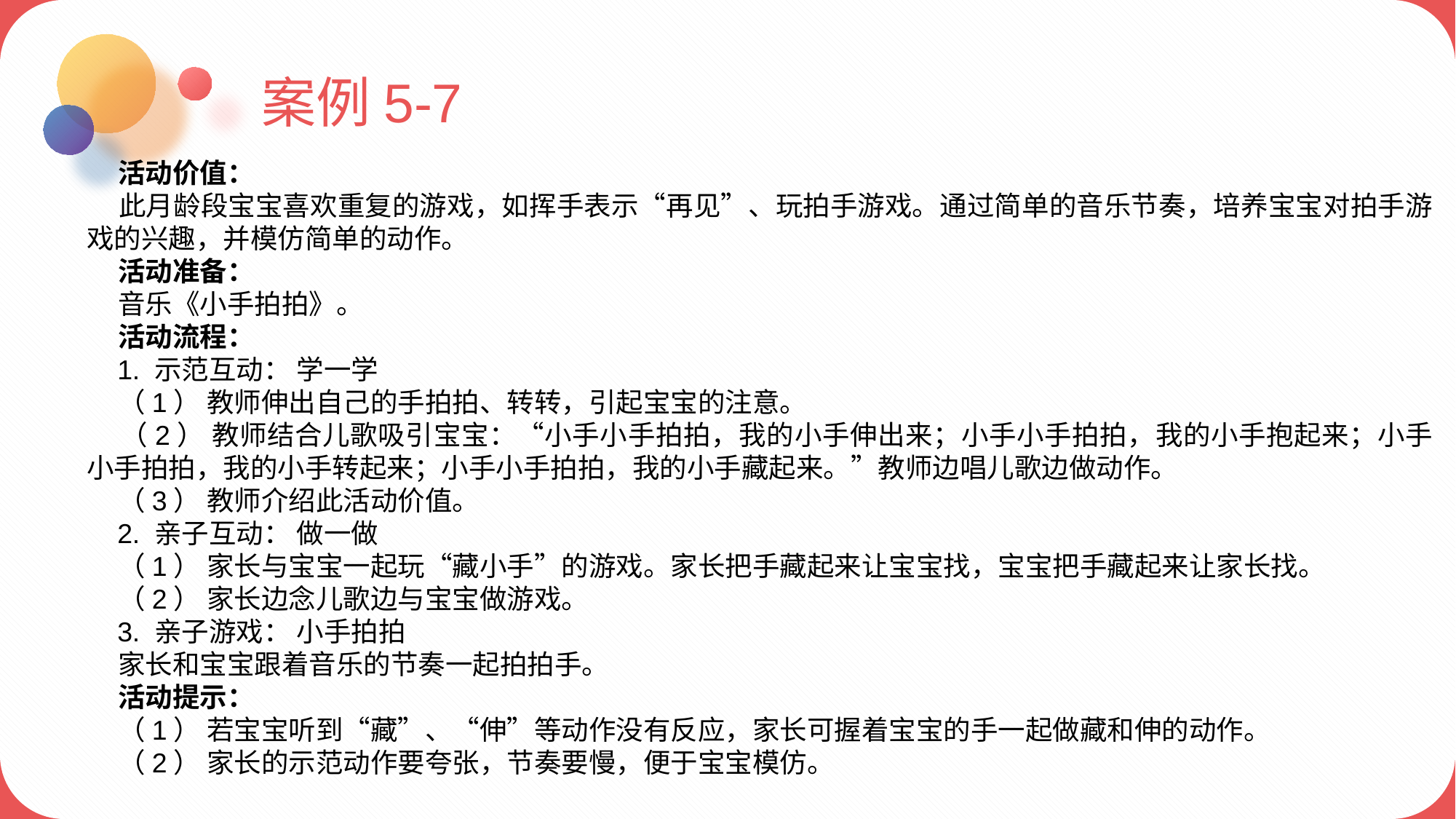

案例5-7
    活动价值：
    此月龄段宝宝喜欢重复的游戏，如挥手表示“再见”、玩拍手游戏。通过简单的音乐节奏，培养宝宝对拍手游戏的兴趣，并模仿简单的动作。
    活动准备：
    音乐《小手拍拍》。
    活动流程：
    1. 示范互动： 学一学
    （1） 教师伸出自己的手拍拍、转转，引起宝宝的注意。
    （2） 教师结合儿歌吸引宝宝：“小手小手拍拍，我的小手伸出来；小手小手拍拍，我的小手抱起来；小手小手拍拍，我的小手转起来；小手小手拍拍，我的小手藏起来。”教师边唱儿歌边做动作。
    （3） 教师介绍此活动价值。
    2. 亲子互动： 做一做
    （1） 家长与宝宝一起玩“藏小手”的游戏。家长把手藏起来让宝宝找，宝宝把手藏起来让家长找。
    （2） 家长边念儿歌边与宝宝做游戏。
    3. 亲子游戏： 小手拍拍
    家长和宝宝跟着音乐的节奏一起拍拍手。
    活动提示：
    （1） 若宝宝听到“藏”、“伸”等动作没有反应，家长可握着宝宝的手一起做藏和伸的动作。
    （2） 家长的示范动作要夸张，节奏要慢，便于宝宝模仿。